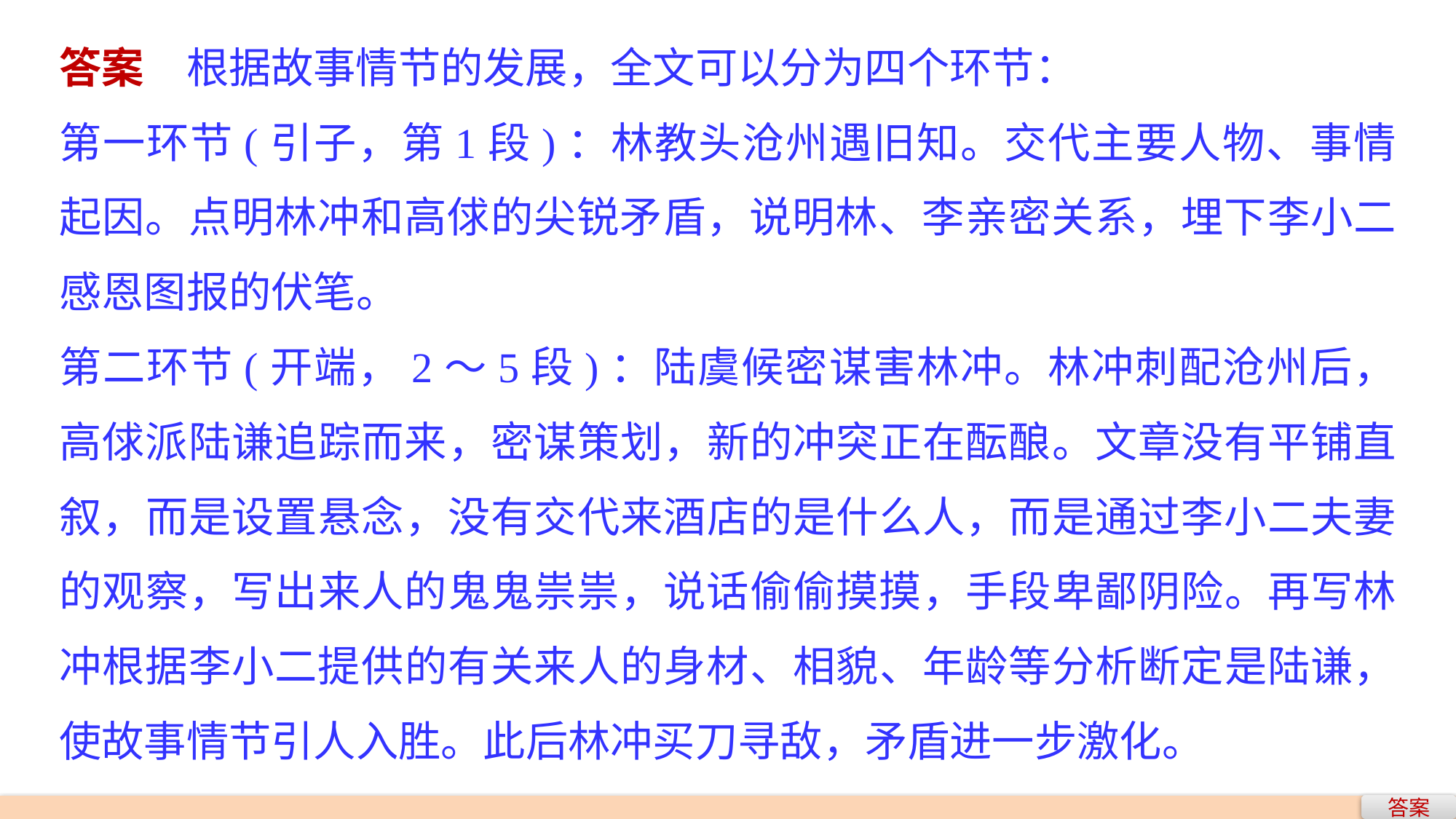

答案　根据故事情节的发展，全文可以分为四个环节：
第一环节(引子，第1段)：林教头沧州遇旧知。交代主要人物、事情起因。点明林冲和高俅的尖锐矛盾，说明林、李亲密关系，埋下李小二感恩图报的伏笔。
第二环节(开端，2～5段)：陆虞候密谋害林冲。林冲刺配沧州后，高俅派陆谦追踪而来，密谋策划，新的冲突正在酝酿。文章没有平铺直叙，而是设置悬念，没有交代来酒店的是什么人，而是通过李小二夫妻的观察，写出来人的鬼鬼祟祟，说话偷偷摸摸，手段卑鄙阴险。再写林冲根据李小二提供的有关来人的身材、相貌、年龄等分析断定是陆谦，使故事情节引人入胜。此后林冲买刀寻敌，矛盾进一步激化。
答案